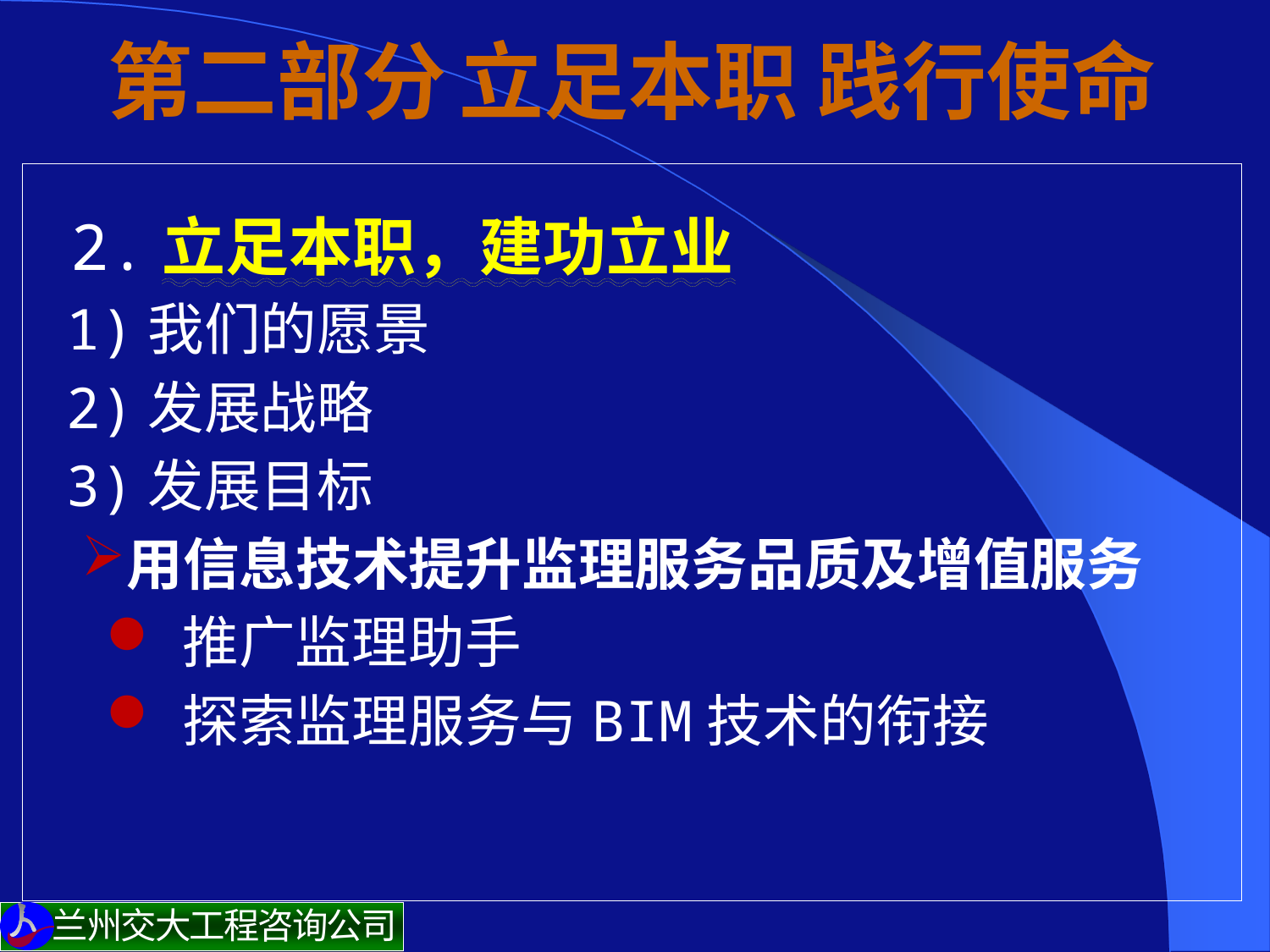

# 第二部分 立足本职 践行使命
 2.立足本职，建功立业
 1)我们的愿景
 2)发展战略
 3)发展目标
用信息技术提升监理服务品质及增值服务
推广监理助手
探索监理服务与BIM技术的衔接